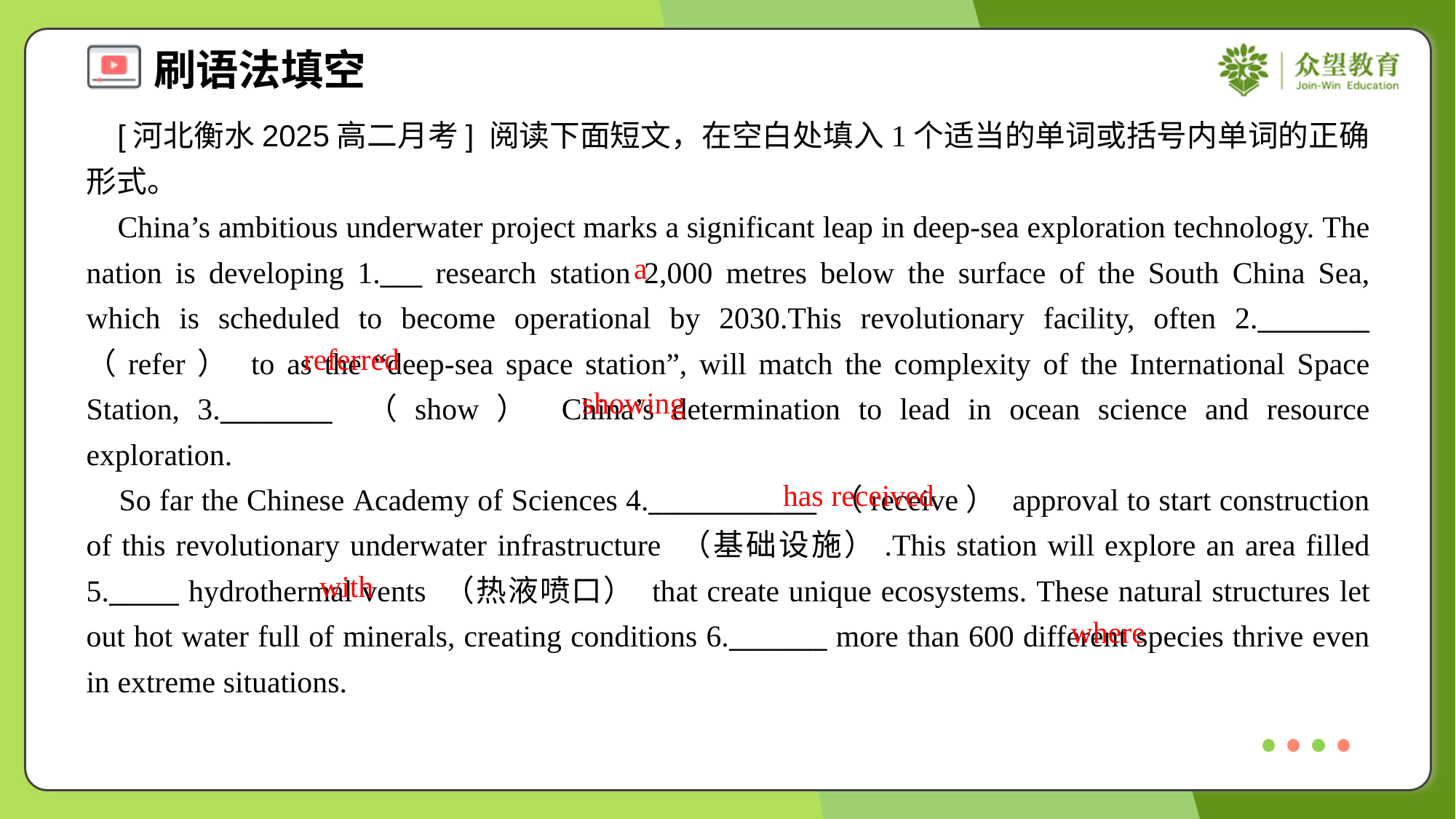

[河北衡水2025高二月考] 阅读下面短文，在空白处填入1个适当的单词或括号内单词的正确形式。
    China’s ambitious underwater project marks a significant leap in deep-sea exploration technology. The nation is developing 1.___ research station 2,000 metres below the surface of the South China Sea, which is scheduled to become operational by 2030.This revolutionary facility, often 2.________ （refer） to as the “deep-sea space station”, will match the complexity of the International Space Station, 3.________ （show） China’s determination to lead in ocean science and resource exploration.
    So far the Chinese Academy of Sciences 4.____________ （receive） approval to start construction of this revolutionary underwater infrastructure （基础设施）.This station will explore an area filled 5._____ hydrothermal vents （热液喷口） that create unique ecosystems. These natural structures let out hot water full of minerals, creating conditions 6._______ more than 600 different species thrive even in extreme situations.

a
referred
showing
has received
with
where